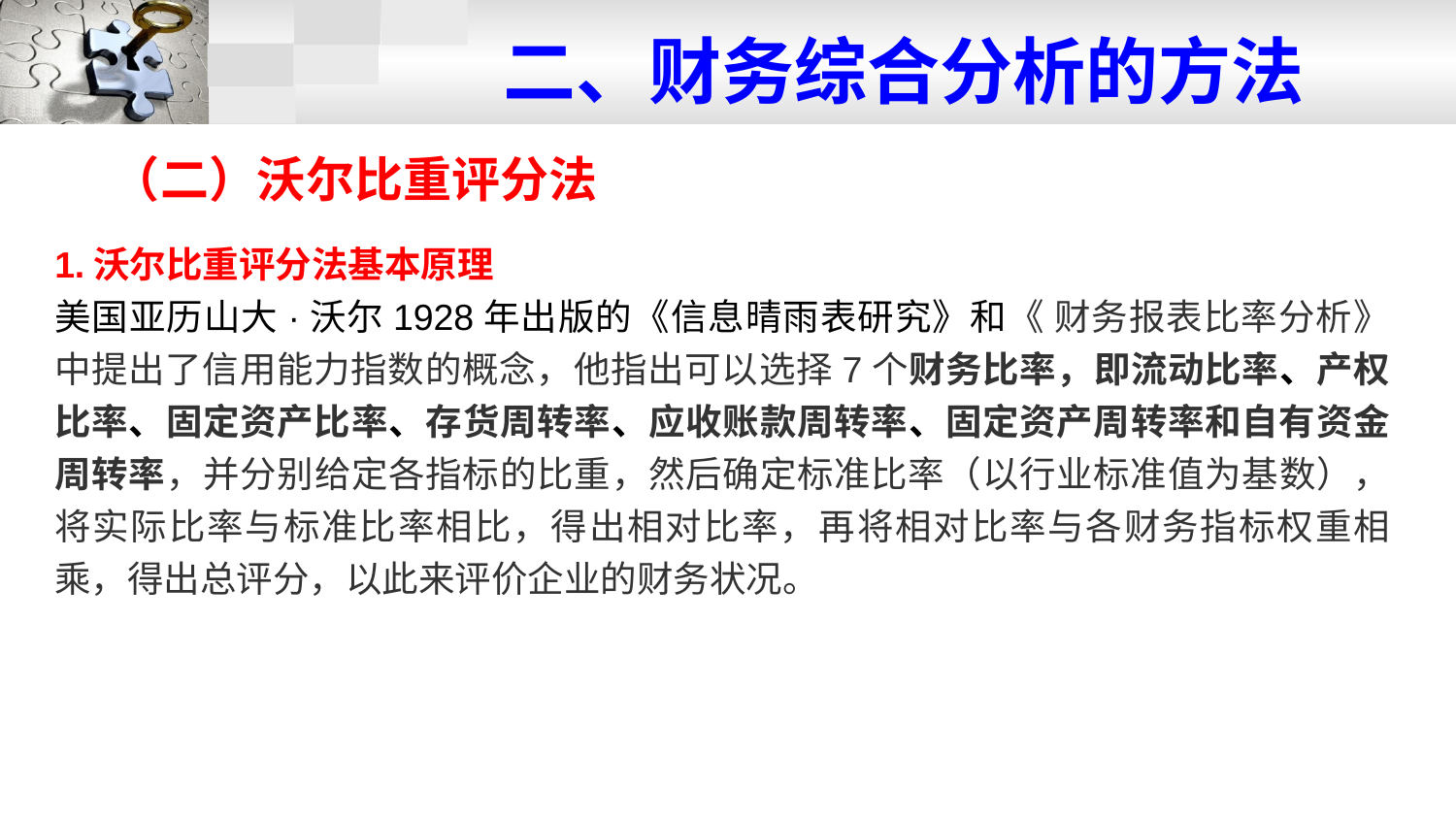

# 二、财务综合分析的方法
（二）沃尔比重评分法
1.沃尔比重评分法基本原理
美国亚历山大·沃尔1928年出版的《信息晴雨表研究》和《 财务报表比率分析》中提出了信用能力指数的概念，他指出可以选择7个财务比率，即流动比率、产权比率、固定资产比率、存货周转率、应收账款周转率、固定资产周转率和自有资金周转率，并分别给定各指标的比重，然后确定标准比率（以行业标准值为基数），将实际比率与标准比率相比，得出相对比率，再将相对比率与各财务指标权重相乘，得出总评分，以此来评价企业的财务状况。